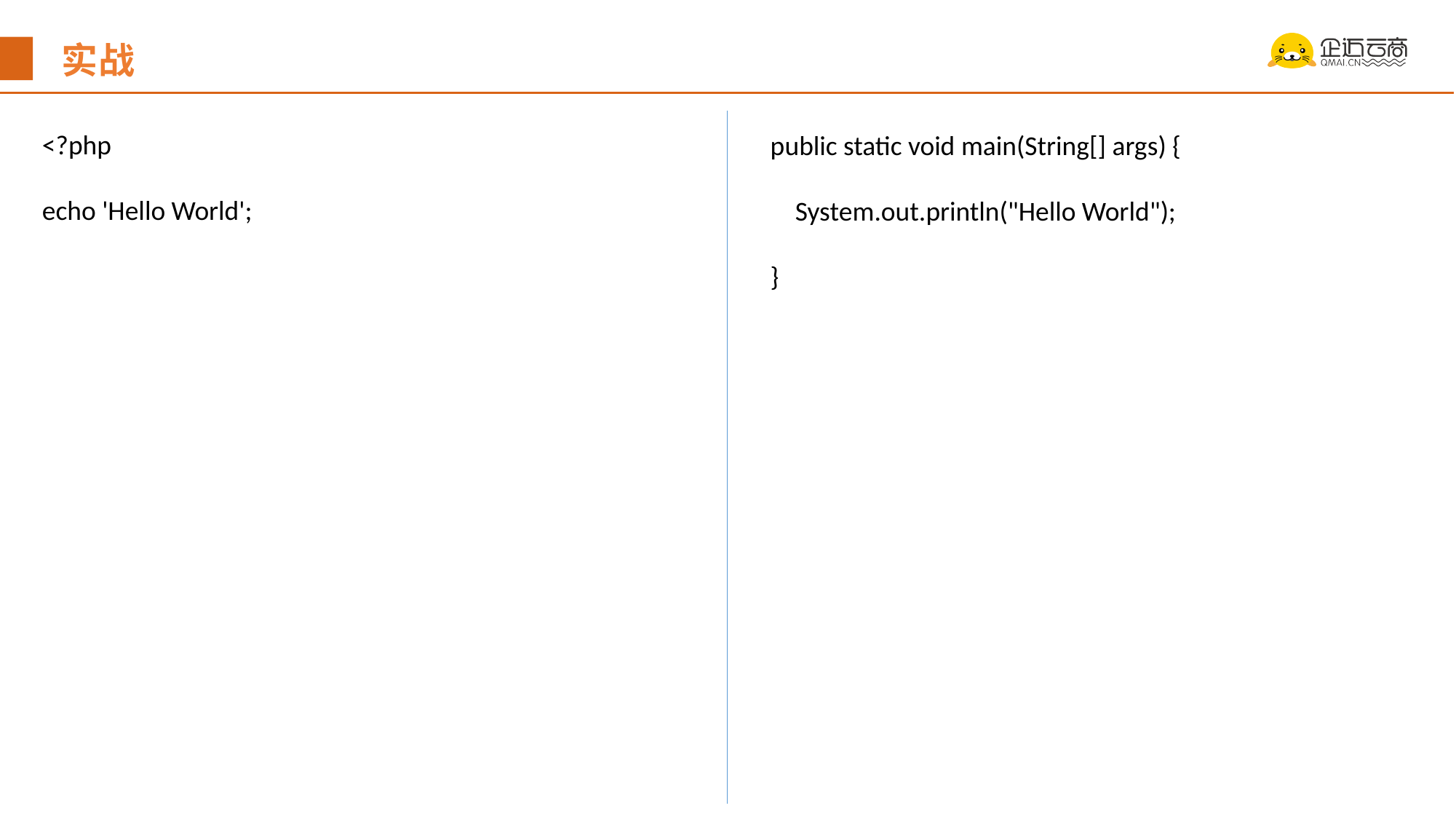

实战

<?php

echo 'Hello World';
public static void main(String[] args) {

    System.out.println("Hello World");

}